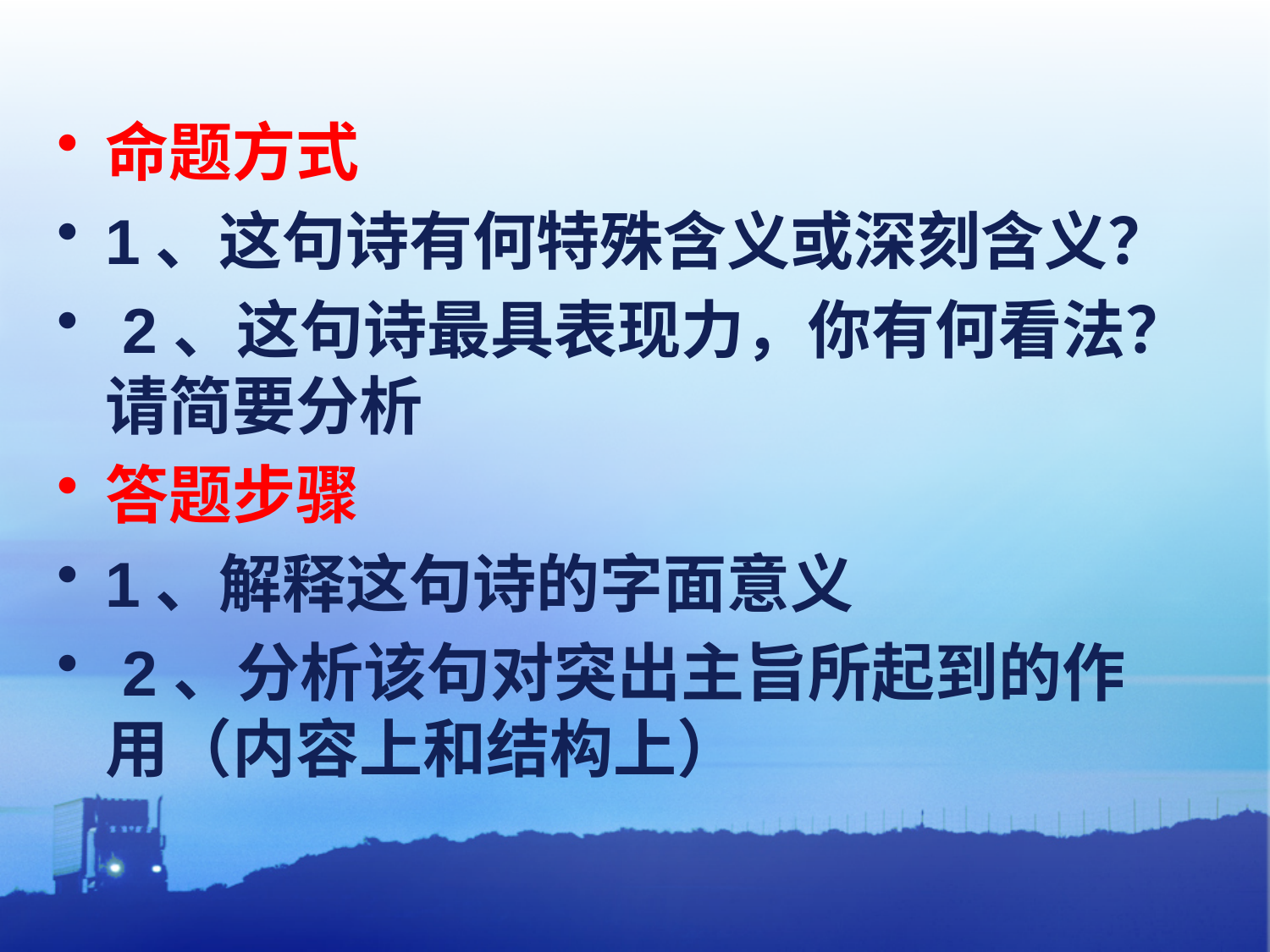

命题方式
1、这句诗有何特殊含义或深刻含义？
 2、这句诗最具表现力，你有何看法？请简要分析
答题步骤
1、解释这句诗的字面意义
 2、分析该句对突出主旨所起到的作用（内容上和结构上）